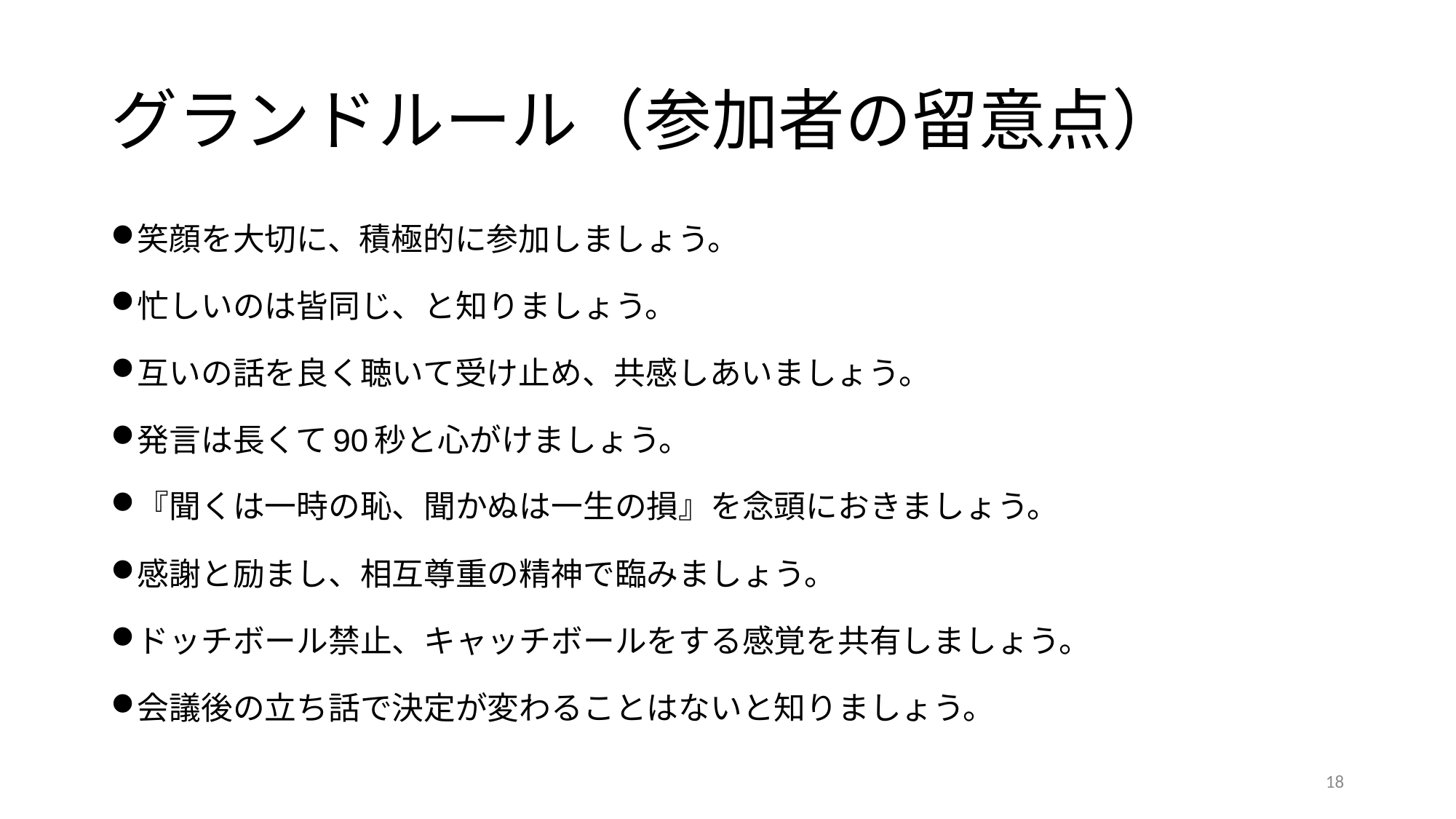

# グランドルール（参加者の留意点）
笑顔を大切に、積極的に参加しましょう。

忙しいのは皆同じ、と知りましょう。

互いの話を良く聴いて受け止め、共感しあいましょう。

発言は長くて90秒と心がけましょう。

『聞くは一時の恥、聞かぬは一生の損』を念頭におきましょう。

感謝と励まし、相互尊重の精神で臨みましょう。

ドッチボール禁止、キャッチボールをする感覚を共有しましょう。

会議後の立ち話で決定が変わることはないと知りましょう。

18